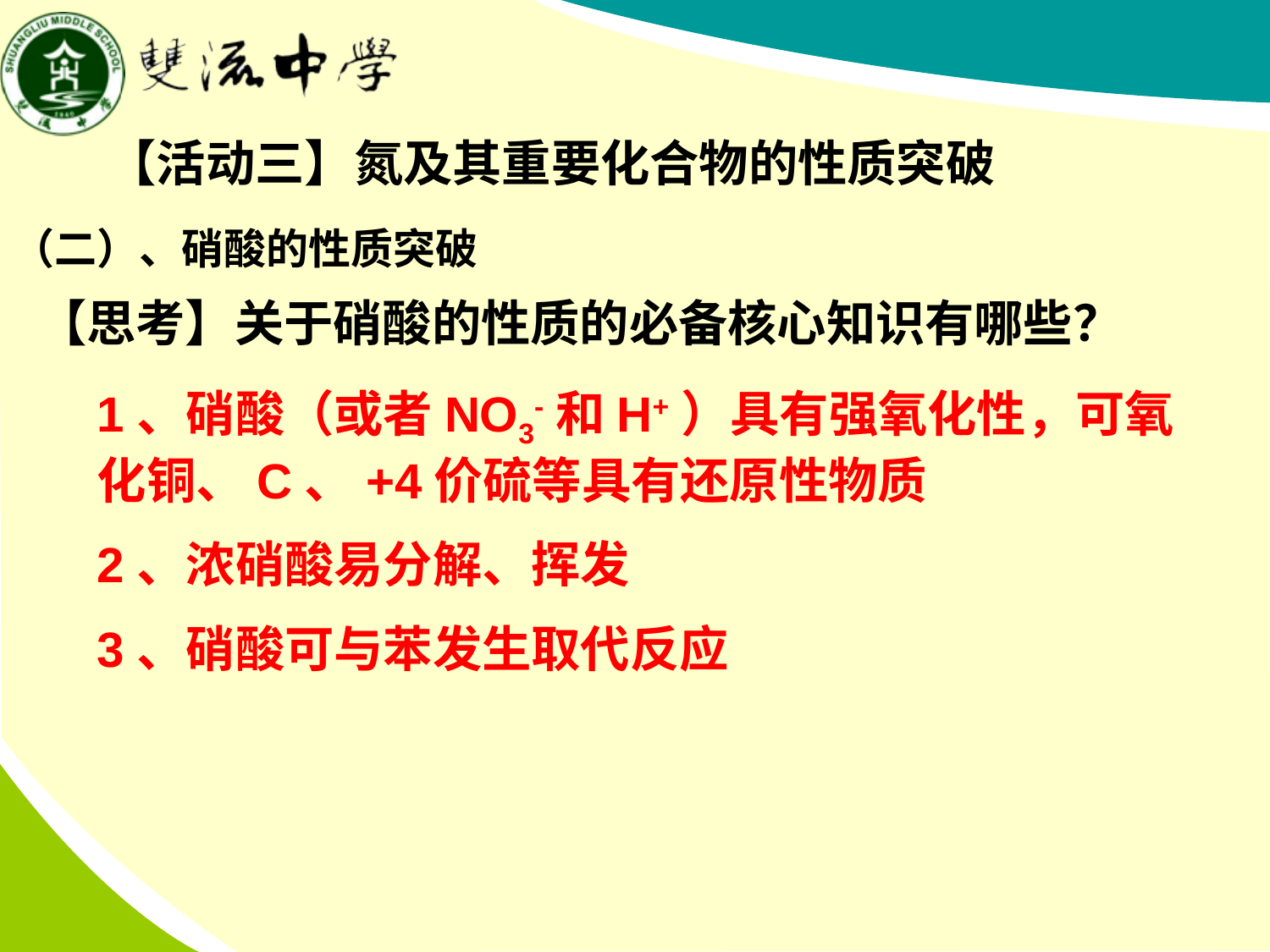

【活动三】氮及其重要化合物的性质突破
（二）、硝酸的性质突破
【思考】关于硝酸的性质的必备核心知识有哪些？
1、硝酸（或者NO3-和H+）具有强氧化性，可氧化铜、C、+4价硫等具有还原性物质
2、浓硝酸易分解、挥发
3、硝酸可与苯发生取代反应